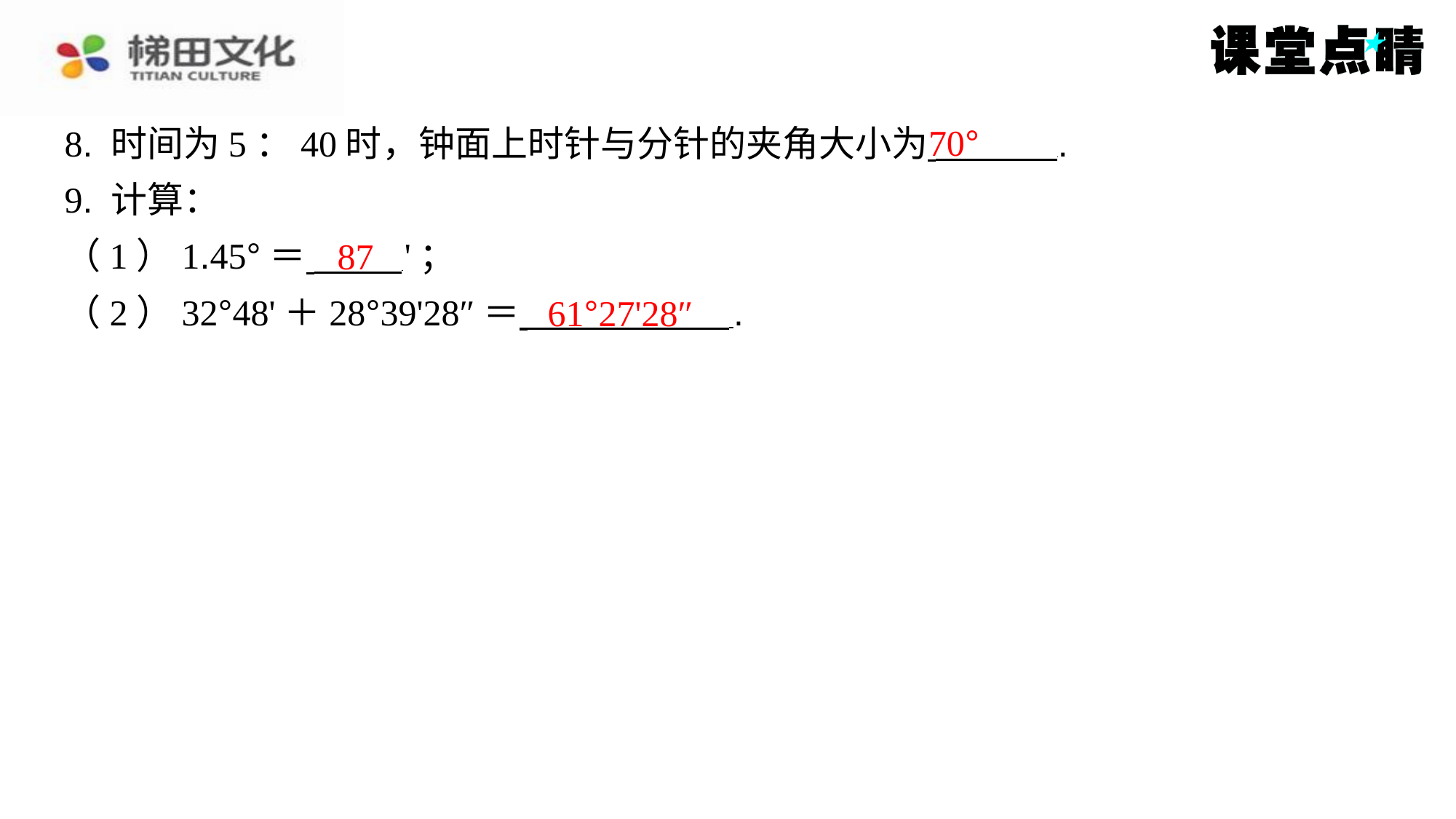

70°
8. 时间为5：40时，钟面上时针与分针的夹角大小为                    ⁠.
9. 计算：
（1）1.45°＝               '；
（2）32°48'＋28°39'28″＝                                ⁠.
87
61°27'28″